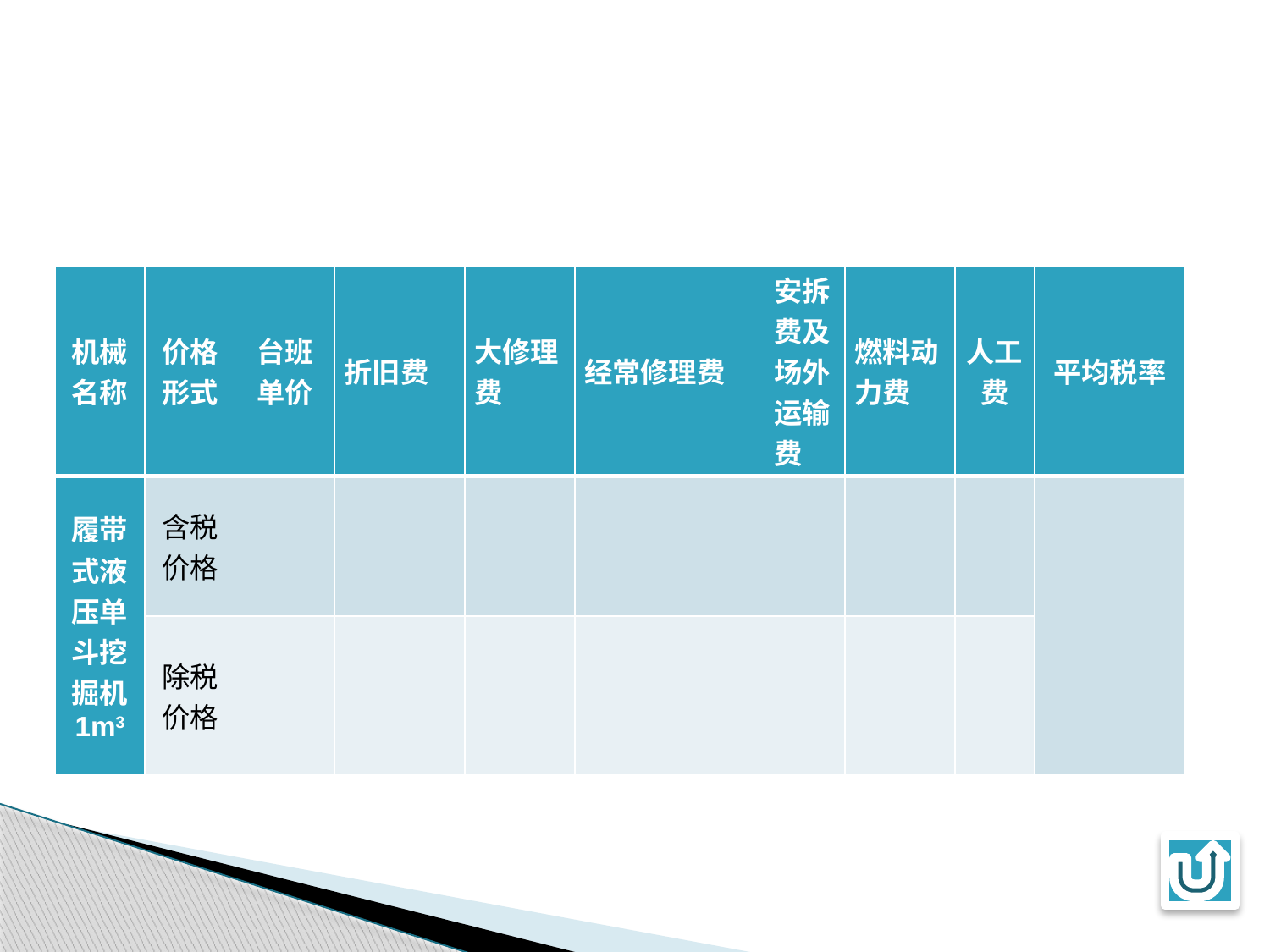

| 机械名称 | 价格形式 | 台班单价 | 折旧费 | 大修理费 | 经常修理费 | 安拆费及场外运输费 | 燃料动力费 | 人工费 | 平均税率 |
| --- | --- | --- | --- | --- | --- | --- | --- | --- | --- |
| 履带式液压单斗挖掘机 1m3 | 含税价格 |  |  |  |  |  |  |  |  |
|  | 除税价格 |  |  |  |  |  |  |  |  |